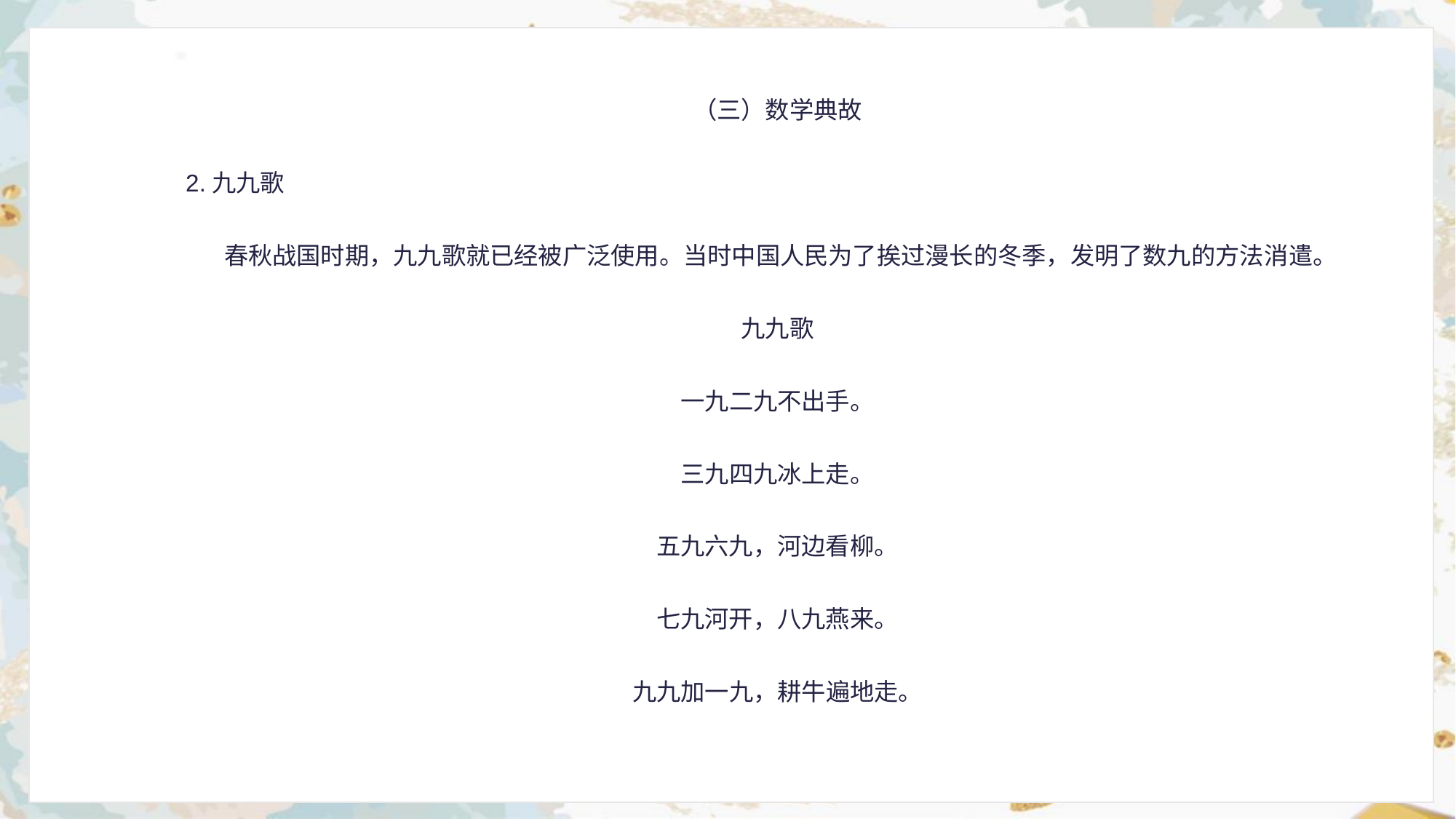

（三）数学典故
2.九九歌
      春秋战国时期，九九歌就已经被广泛使用。当时中国人民为了挨过漫长的冬季，发明了数九的方法消遣。
九九歌
一九二九不出手。
三九四九冰上走。
五九六九，河边看柳。
七九河开，八九燕来。
九九加一九，耕牛遍地走。